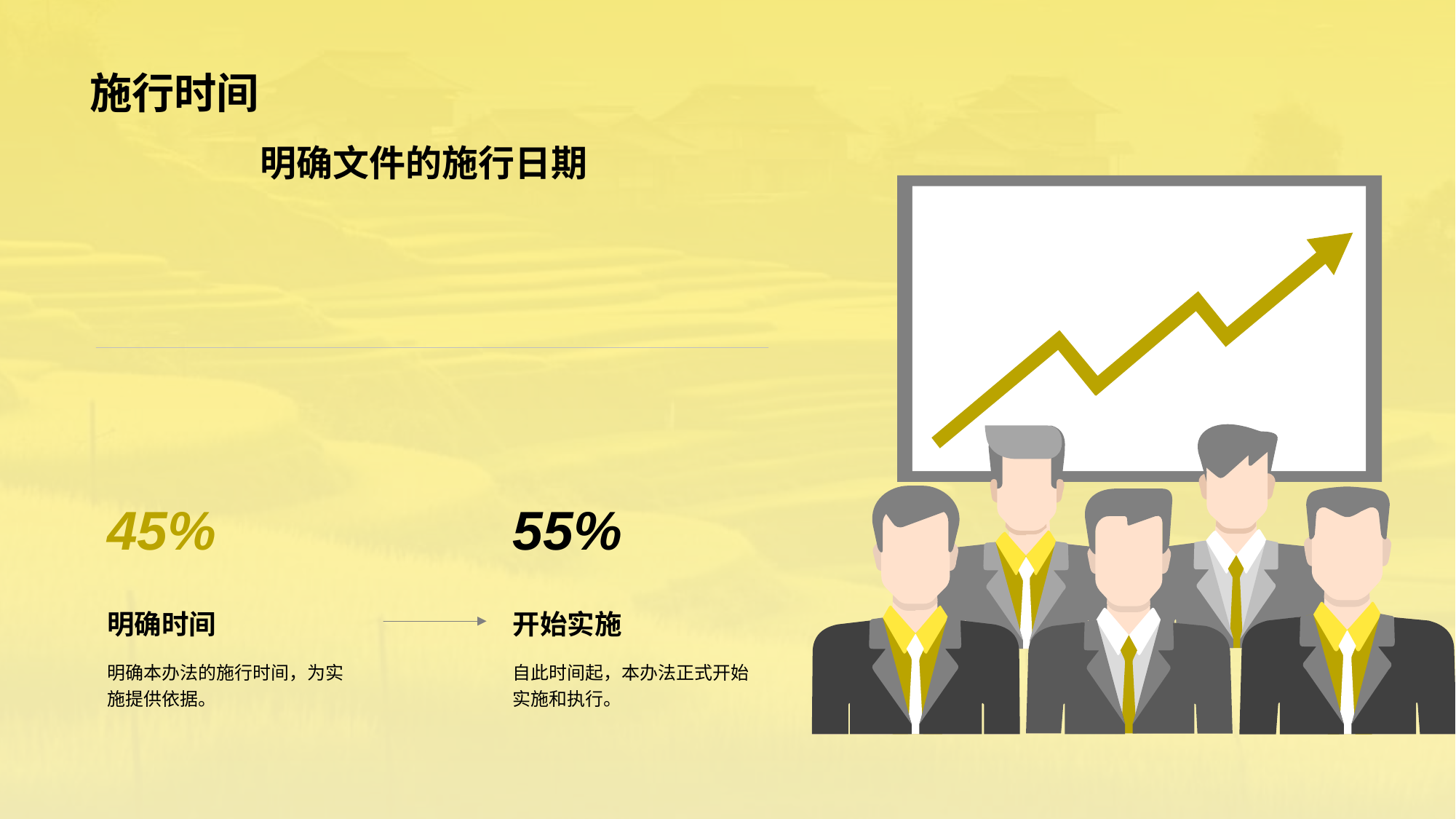

# 施行时间
明确文件的施行日期

45%
明确时间
明确本办法的施行时间，为实施提供依据。
55%
开始实施
自此时间起，本办法正式开始实施和执行。